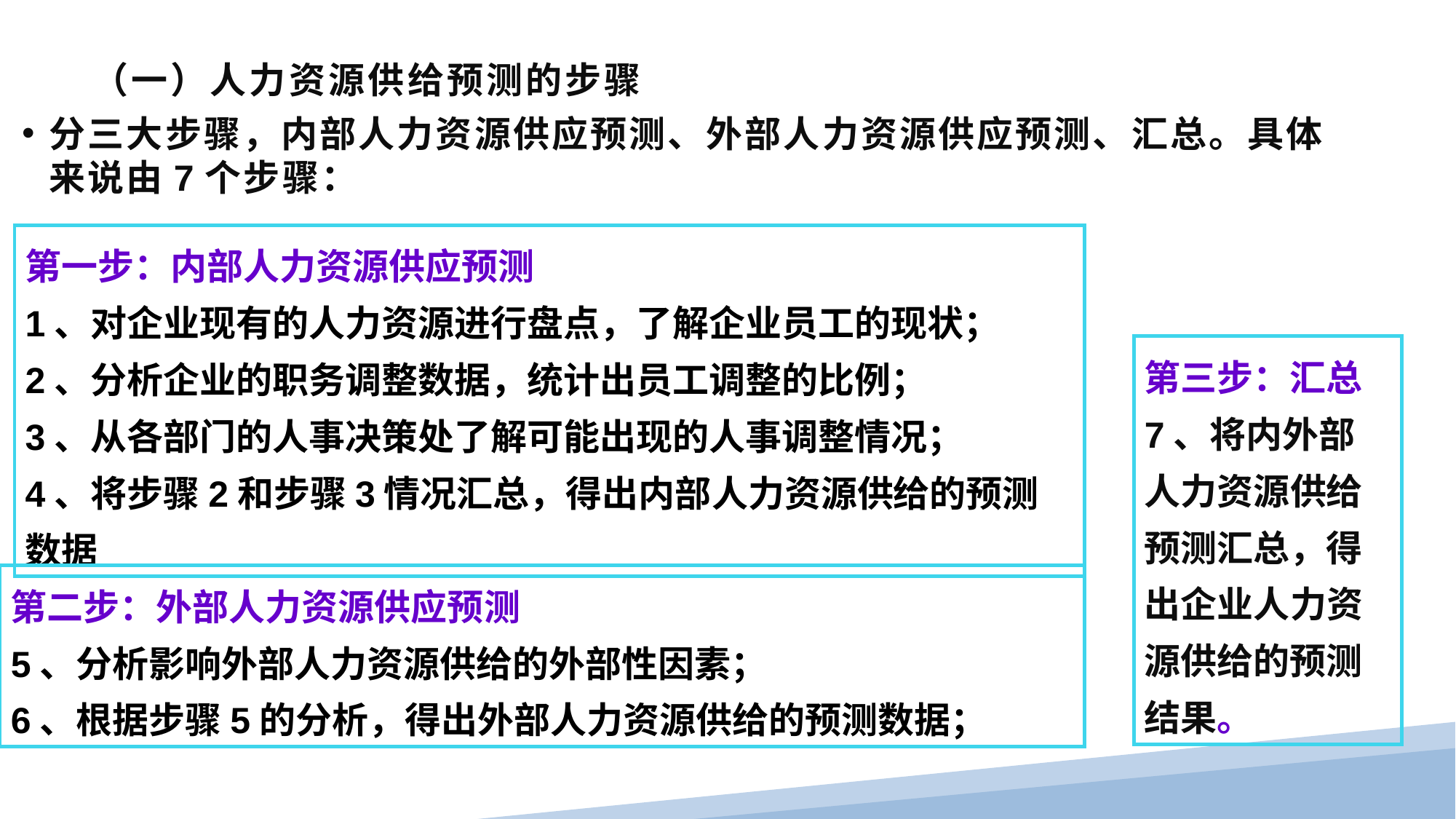

# （一）人力资源供给预测的步骤
分三大步骤，内部人力资源供应预测、外部人力资源供应预测、汇总。具体来说由7个步骤：
第一步：内部人力资源供应预测
1、对企业现有的人力资源进行盘点，了解企业员工的现状；
2、分析企业的职务调整数据，统计出员工调整的比例；
3、从各部门的人事决策处了解可能出现的人事调整情况；
4、将步骤2和步骤3情况汇总，得出内部人力资源供给的预测数据
第三步：汇总
7、将内外部人力资源供给预测汇总，得出企业人力资源供给的预测结果。
第二步：外部人力资源供应预测
5、分析影响外部人力资源供给的外部性因素；
6、根据步骤5的分析，得出外部人力资源供给的预测数据；